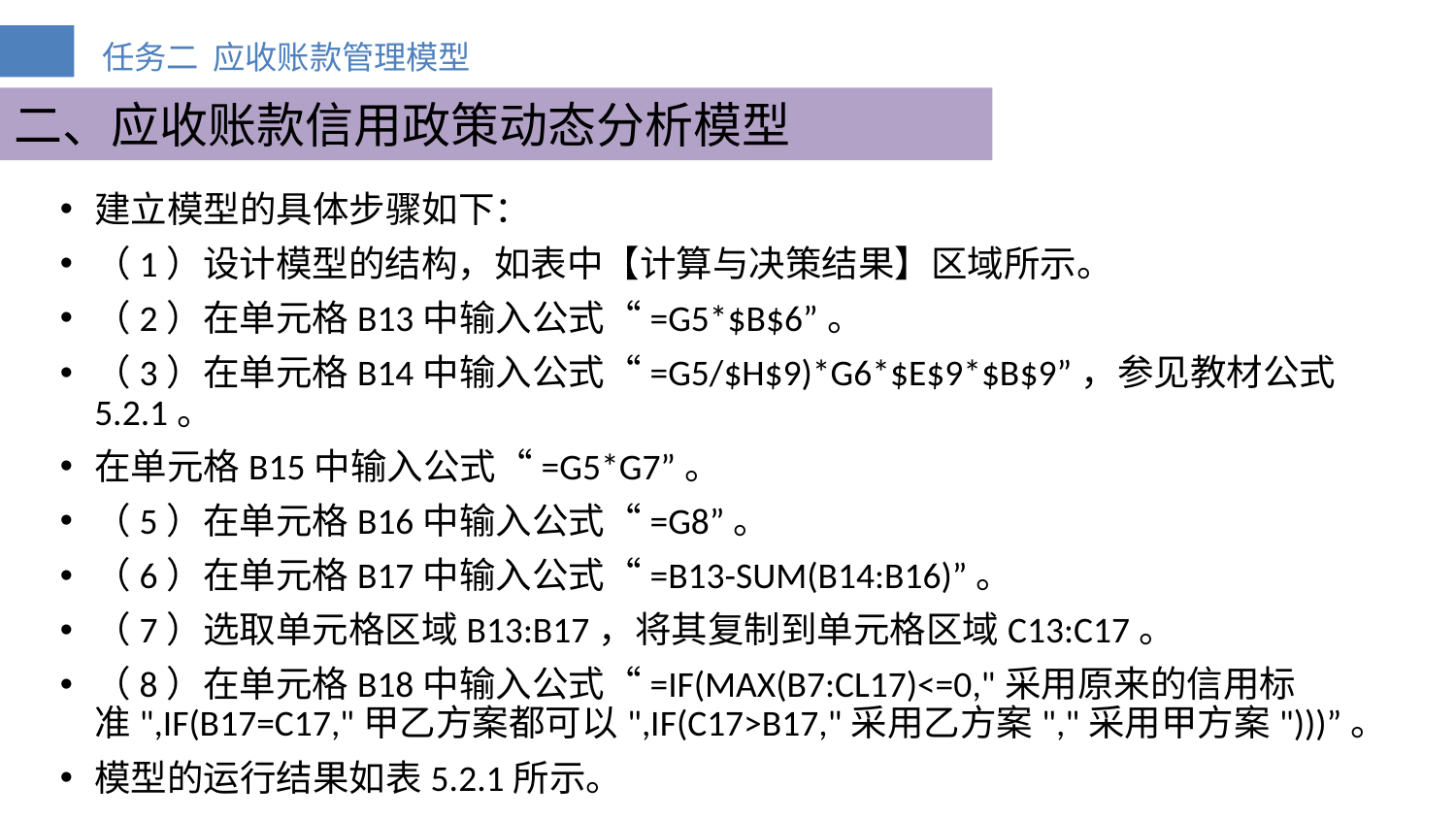

二、应收账款信用政策动态分析模型
建立模型的具体步骤如下：
（1）设计模型的结构，如表中【计算与决策结果】区域所示。
（2）在单元格B13中输入公式“=G5*$B$6”。
（3）在单元格B14中输入公式“=G5/$H$9)*G6*$E$9*$B$9”，参见教材公式5.2.1。
在单元格B15中输入公式“=G5*G7”。
（5）在单元格B16中输入公式“=G8”。
（6）在单元格B17中输入公式“=B13-SUM(B14:B16)”。
（7）选取单元格区域B13:B17，将其复制到单元格区域C13:C17。
（8）在单元格B18中输入公式“=IF(MAX(B7:CL17)<=0,"采用原来的信用标准",IF(B17=C17,"甲乙方案都可以",IF(C17>B17,"采用乙方案","采用甲方案")))”。
模型的运行结果如表5.2.1所示。